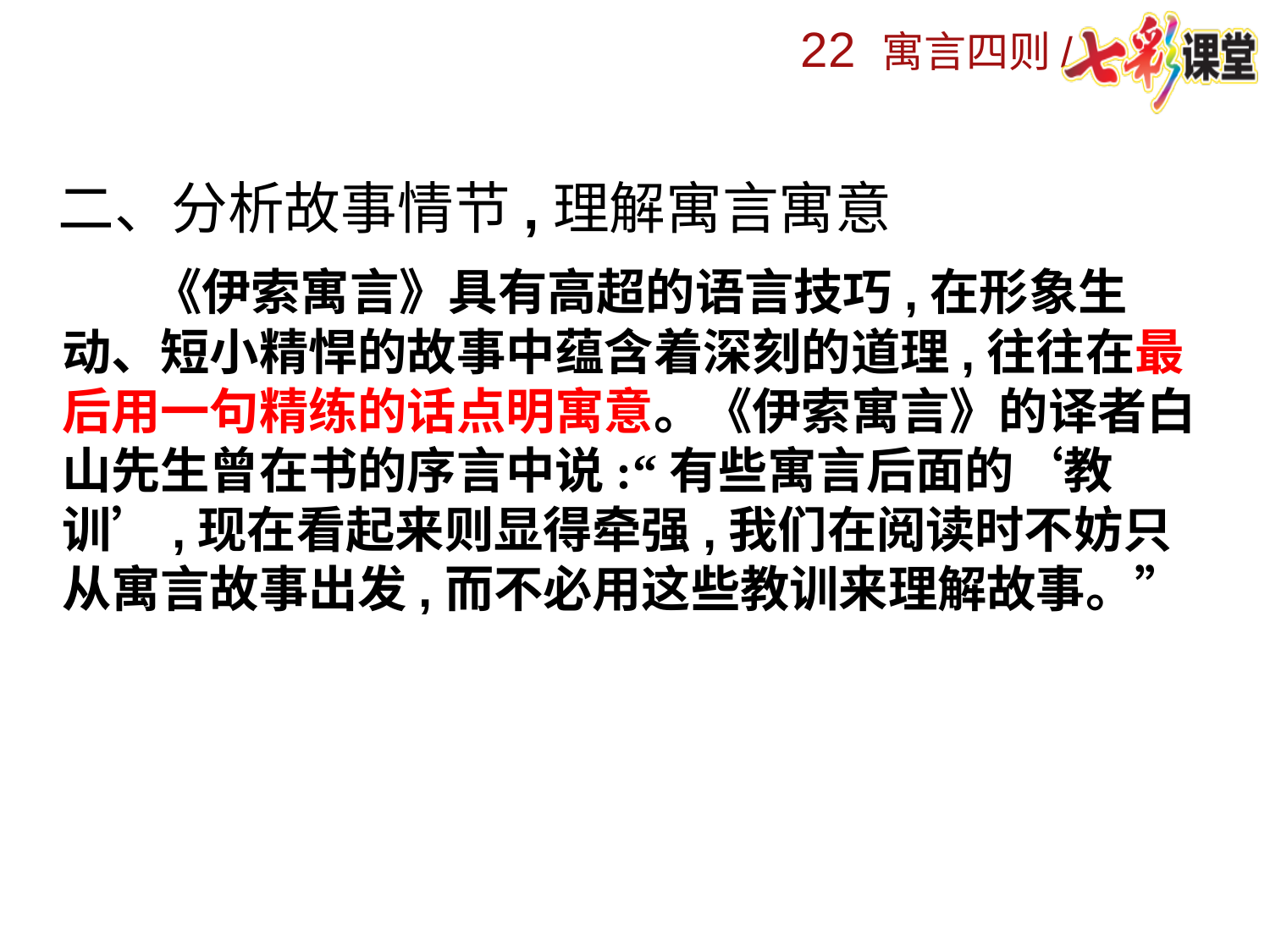

二、分析故事情节,理解寓言寓意
      《伊索寓言》具有高超的语言技巧,在形象生动、短小精悍的故事中蕴含着深刻的道理,往往在最后用一句精练的话点明寓意。《伊索寓言》的译者白山先生曾在书的序言中说:“有些寓言后面的‘教训’,现在看起来则显得牵强,我们在阅读时不妨只从寓言故事出发,而不必用这些教训来理解故事。”